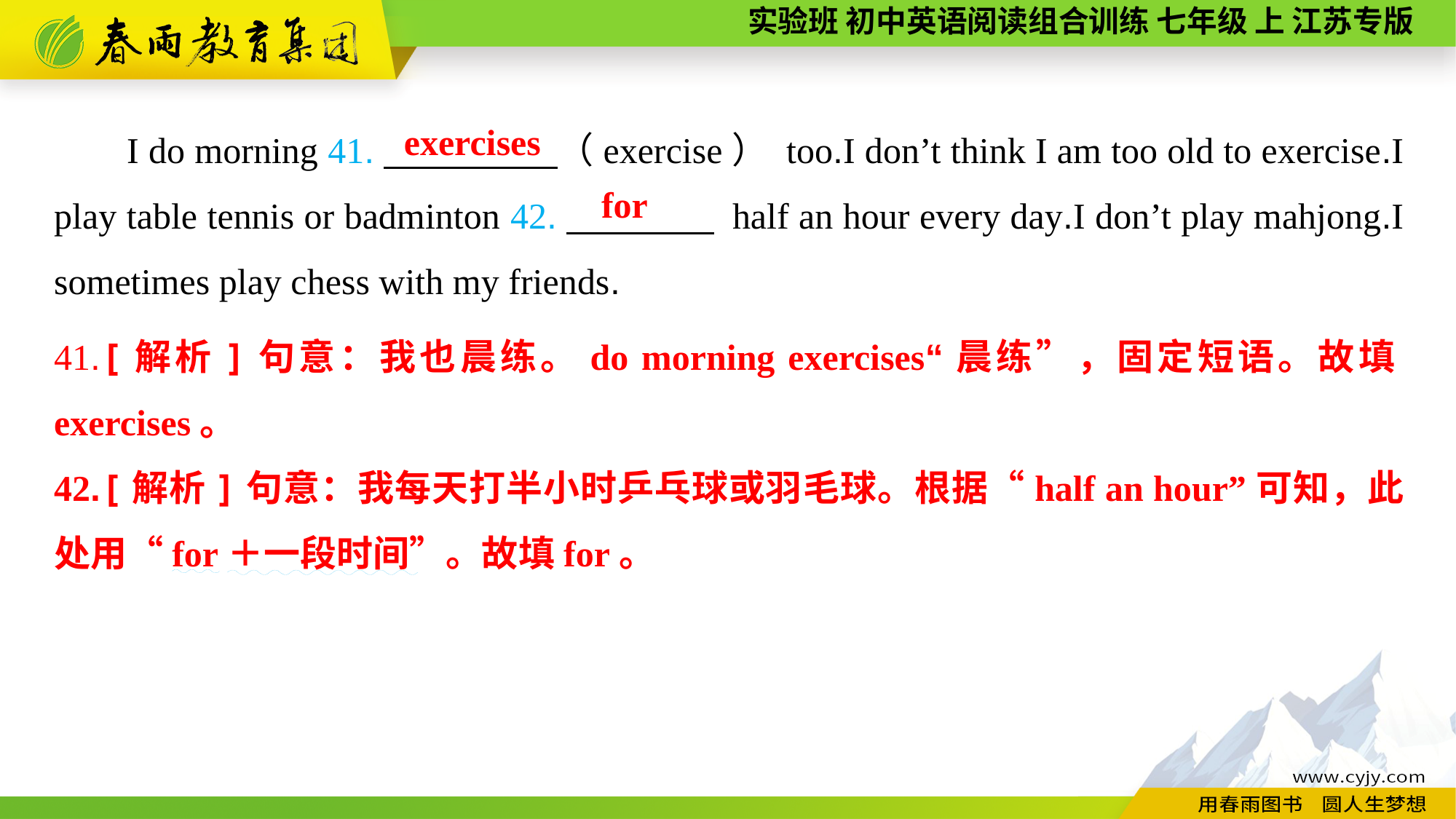

I do morning 41.　　　   　（exercise） too.I don’t think I am too old to exercise.I play table tennis or badminton 42.　　　　 half an hour every day.I don’t play mahjong.I sometimes play chess with my friends.
exercises
for
41.[解析]句意：我也晨练。do morning exercises“晨练”，固定短语。故填exercises。
42.[解析]句意：我每天打半小时乒乓球或羽毛球。根据“half an hour”可知，此处用“for＋一段时间”。故填for。